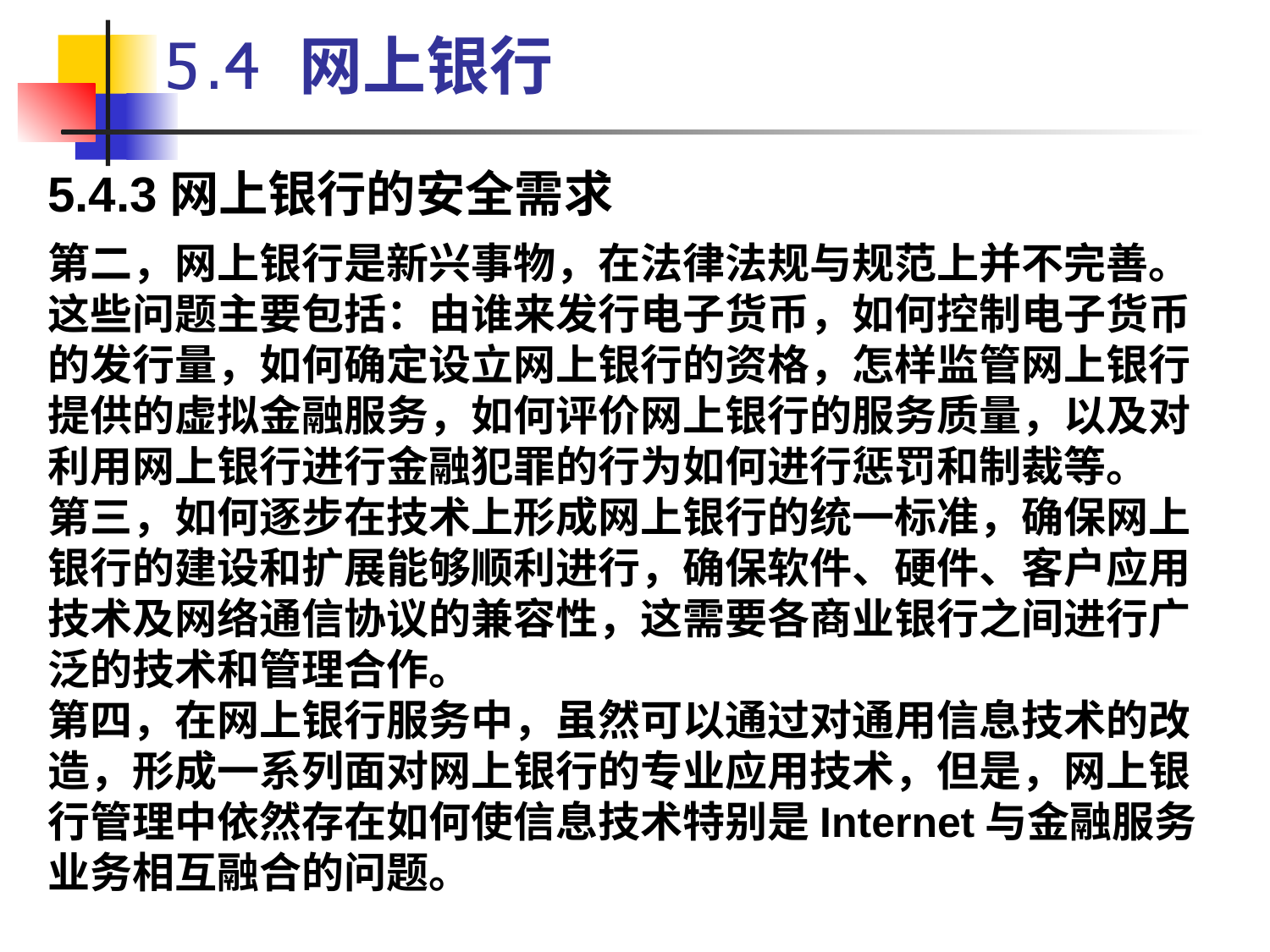

5.4 网上银行
5.4.3网上银行的安全需求
第二，网上银行是新兴事物，在法律法规与规范上并不完善。这些问题主要包括：由谁来发行电子货币，如何控制电子货币的发行量，如何确定设立网上银行的资格，怎样监管网上银行提供的虚拟金融服务，如何评价网上银行的服务质量，以及对利用网上银行进行金融犯罪的行为如何进行惩罚和制裁等。
第三，如何逐步在技术上形成网上银行的统一标准，确保网上银行的建设和扩展能够顺利进行，确保软件、硬件、客户应用技术及网络通信协议的兼容性，这需要各商业银行之间进行广泛的技术和管理合作。
第四，在网上银行服务中，虽然可以通过对通用信息技术的改造，形成一系列面对网上银行的专业应用技术，但是，网上银行管理中依然存在如何使信息技术特别是Internet与金融服务业务相互融合的问题。